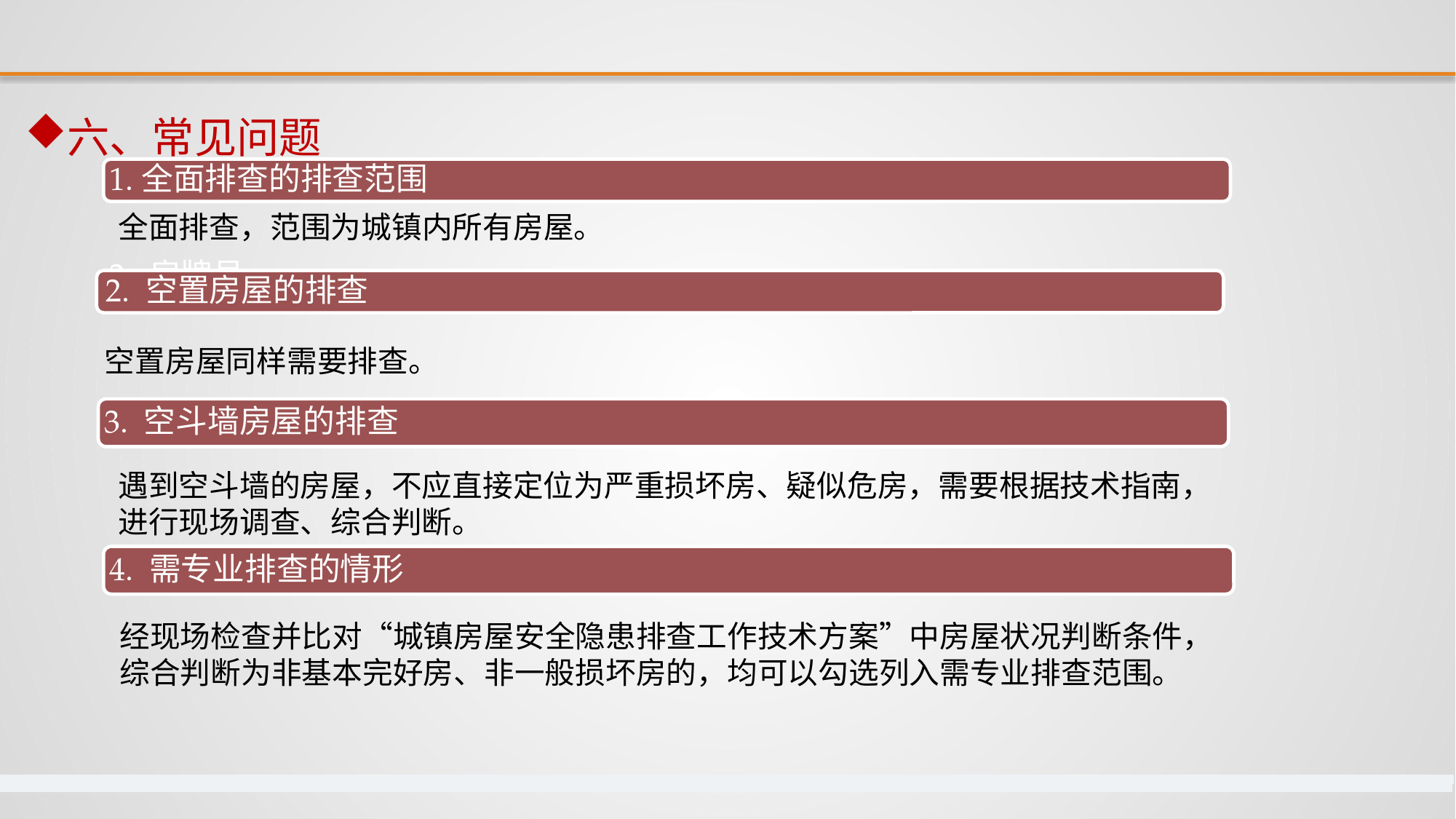

六、常见问题

1.全面排查的排查范围
全面排查，范围为城镇内所有房屋。
2. 房牌号

2. 空置房屋的排查
空置房屋同样需要排查。

3. 空斗墙房屋的排查
遇到空斗墙的房屋，不应直接定位为严重损坏房、疑似危房，需要根据技术指南，进行现场调查、综合判断。

4. 需专业排查的情形

经现场检查并比对“城镇房屋安全隐患排查工作技术方案”中房屋状况判断条件，综合判断为非基本完好房、非一般损坏房的，均可以勾选列入需专业排查范围。